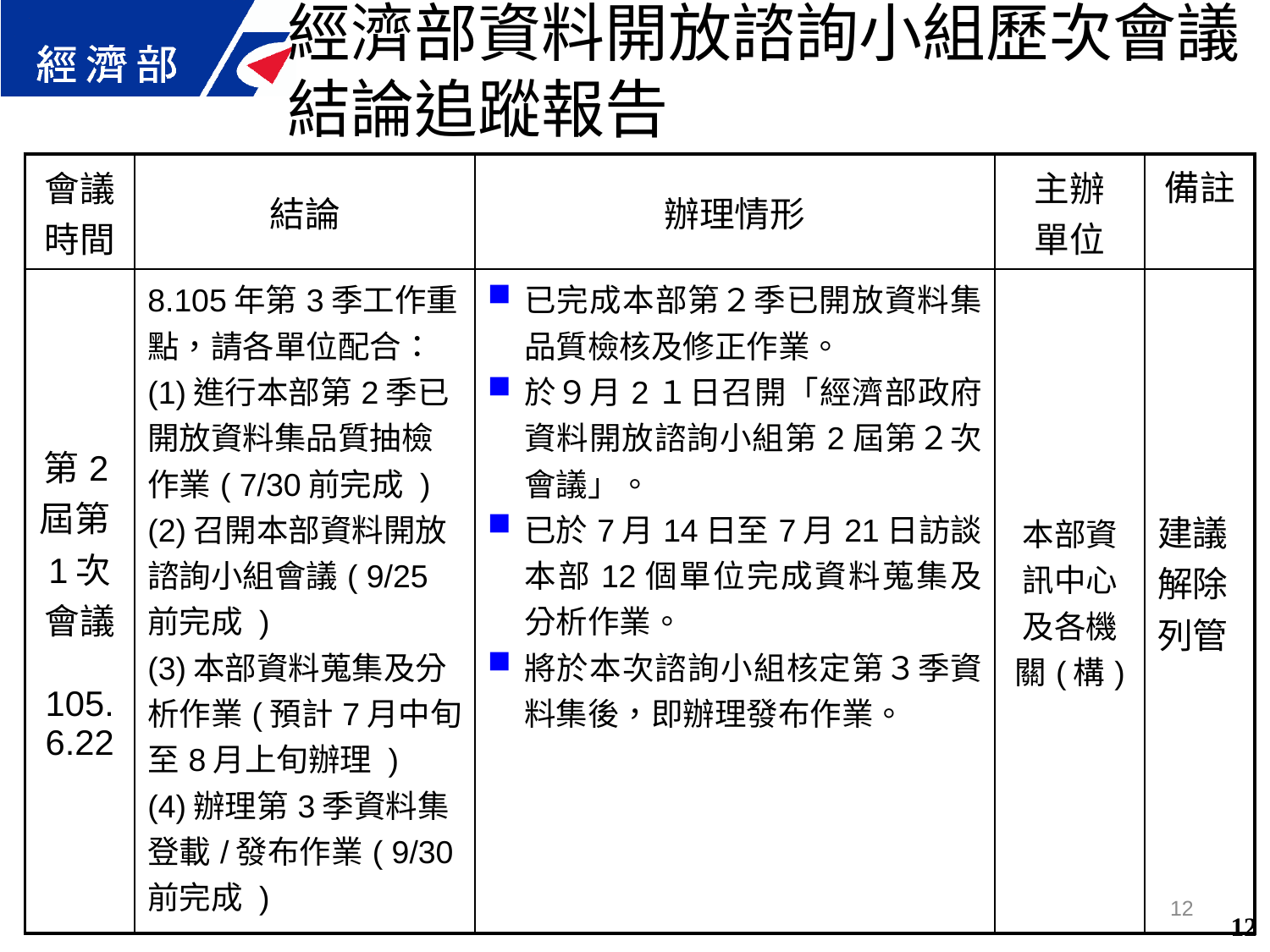

經濟部資料開放諮詢小組歷次會議結論追蹤報告
| 會議 時間 | 結論 | 辦理情形 | 主辦 單位 | 備註 |
| --- | --- | --- | --- | --- |
| 第2屆第1次 會議 105.6.22 | 8.105年第3季工作重點，請各單位配合： (1)進行本部第2季已開放資料集品質抽檢作業( 7/30前完成 ) (2)召開本部資料開放諮詢小組會議( 9/25前完成 ) (3)本部資料蒐集及分析作業(預計7月中旬至8月上旬辦理 ) (4)辦理第3季資料集登載/發布作業( 9/30前完成 ) | 已完成本部第２季已開放資料集品質檢核及修正作業。 於９月2１日召開「經濟部政府資料開放諮詢小組第2屆第２次會議」。 已於7月14日至7月21日訪談本部12個單位完成資料蒐集及分析作業。 將於本次諮詢小組核定第３季資料集後，即辦理發布作業。 | 本部資訊中心及各機關(構) | 建議解除列管 |
12
12